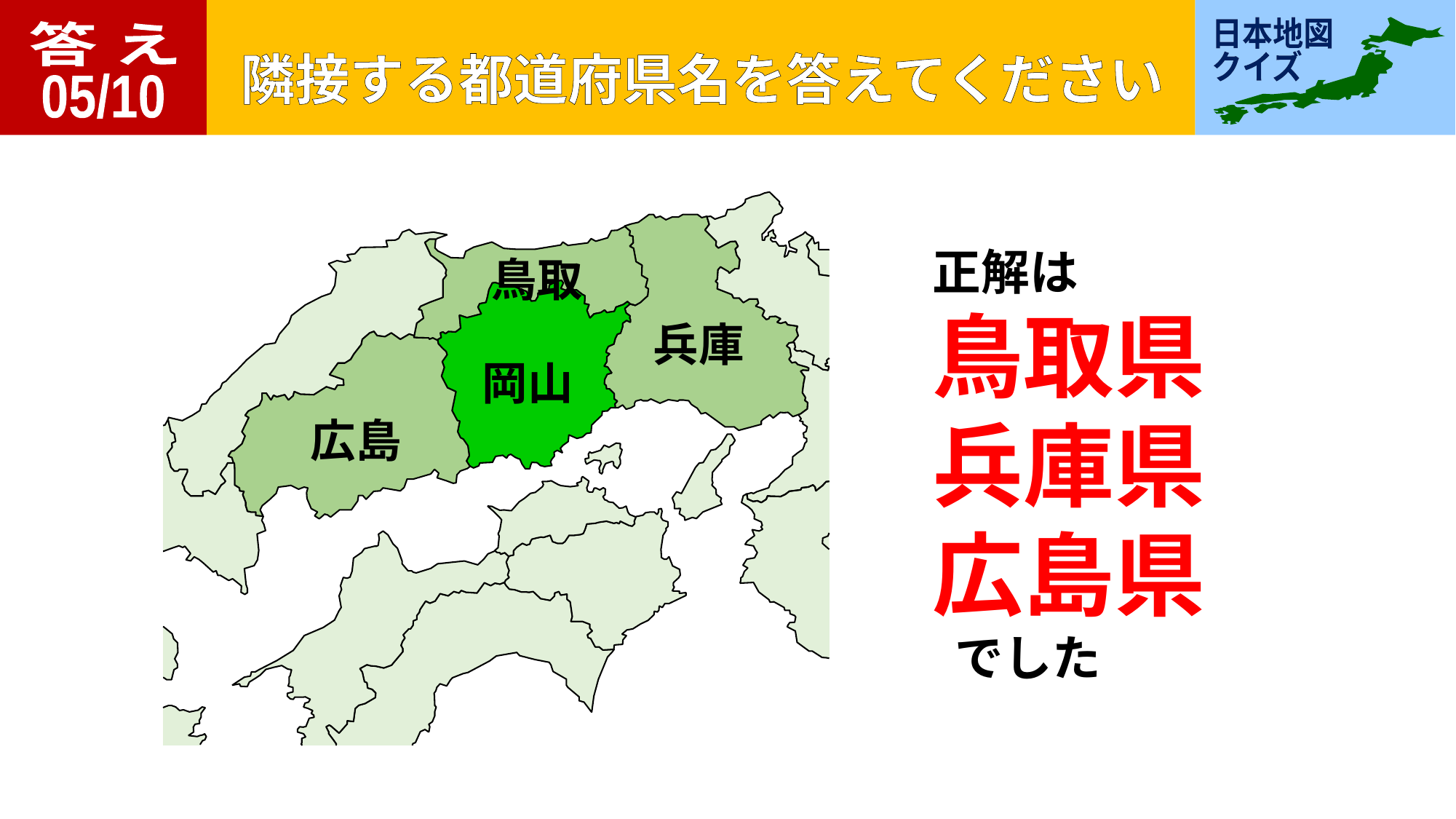

答 え
05/10

鳥取
兵庫
岡山
広島
正解は
鳥取県
兵庫県
広島県
 でした